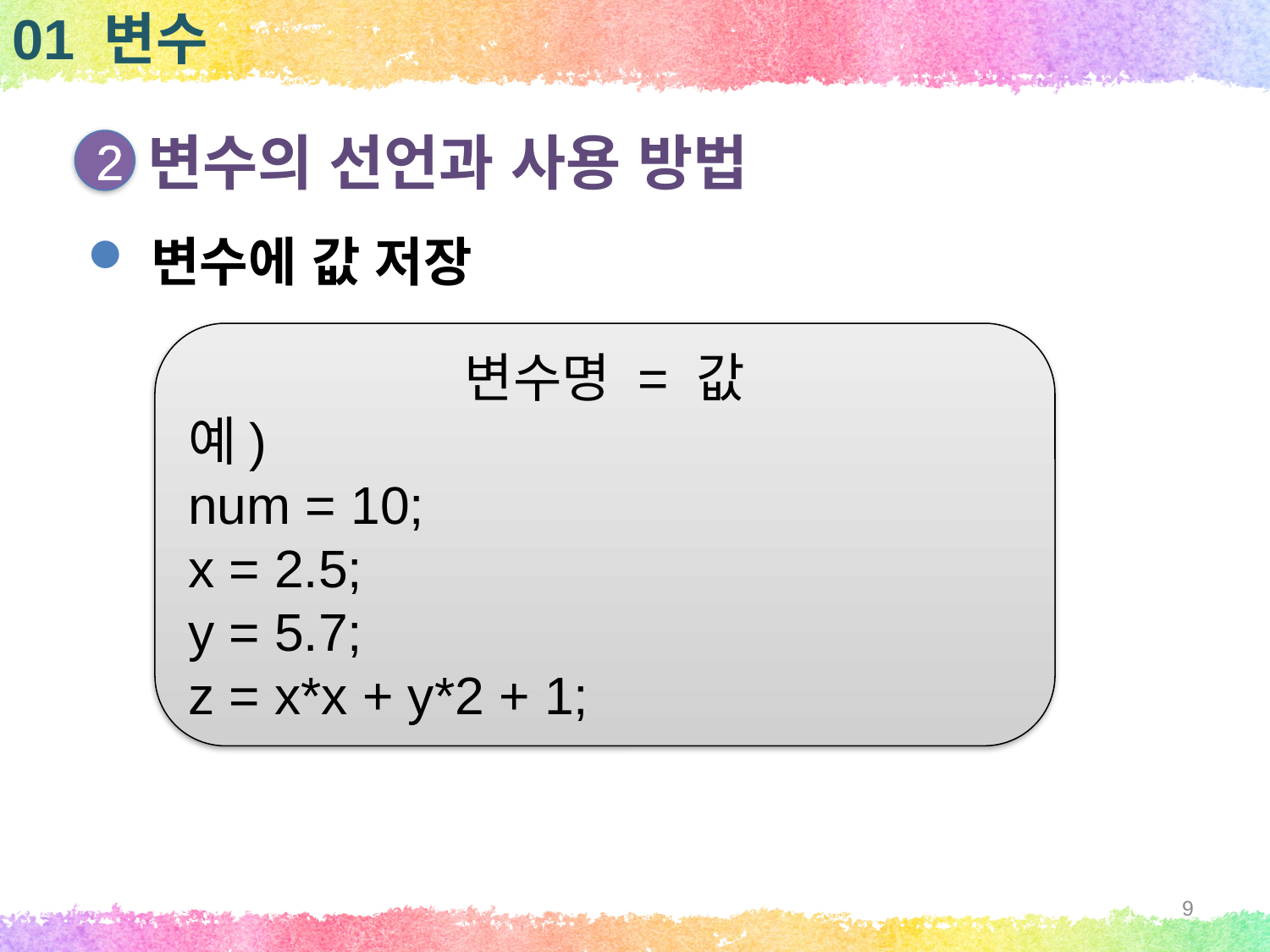

01 변수

변수의 선언과 사용 방법
2
변수에 값 저장
변수명 = 값
예)
num = 10;
x = 2.5;
y = 5.7;
z = x*x + y*2 + 1;
9